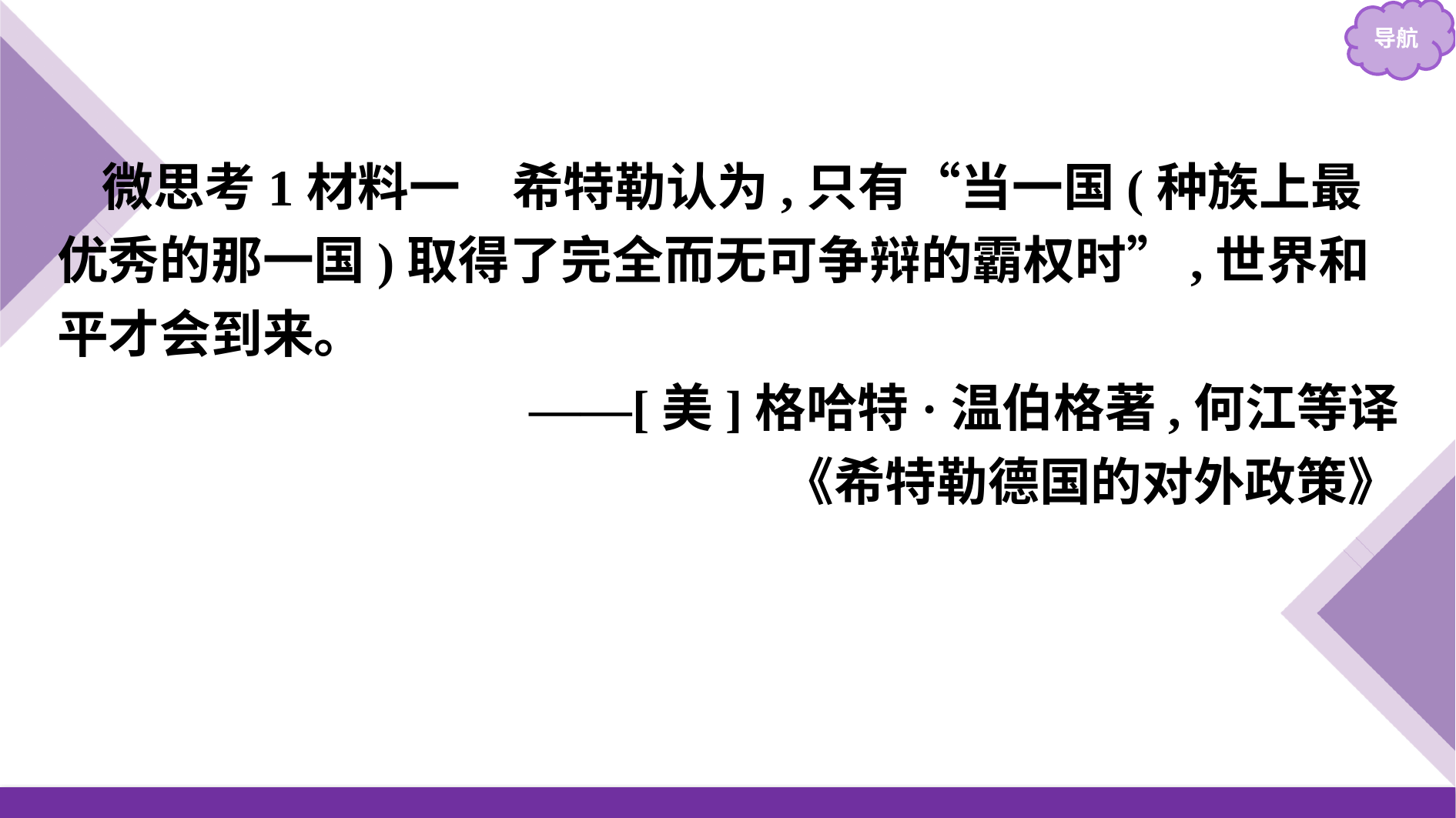

微思考1材料一　希特勒认为,只有“当一国(种族上最优秀的那一国)取得了完全而无可争辩的霸权时”,世界和平才会到来。
——[美]格哈特·温伯格著,何江等译
《希特勒德国的对外政策》